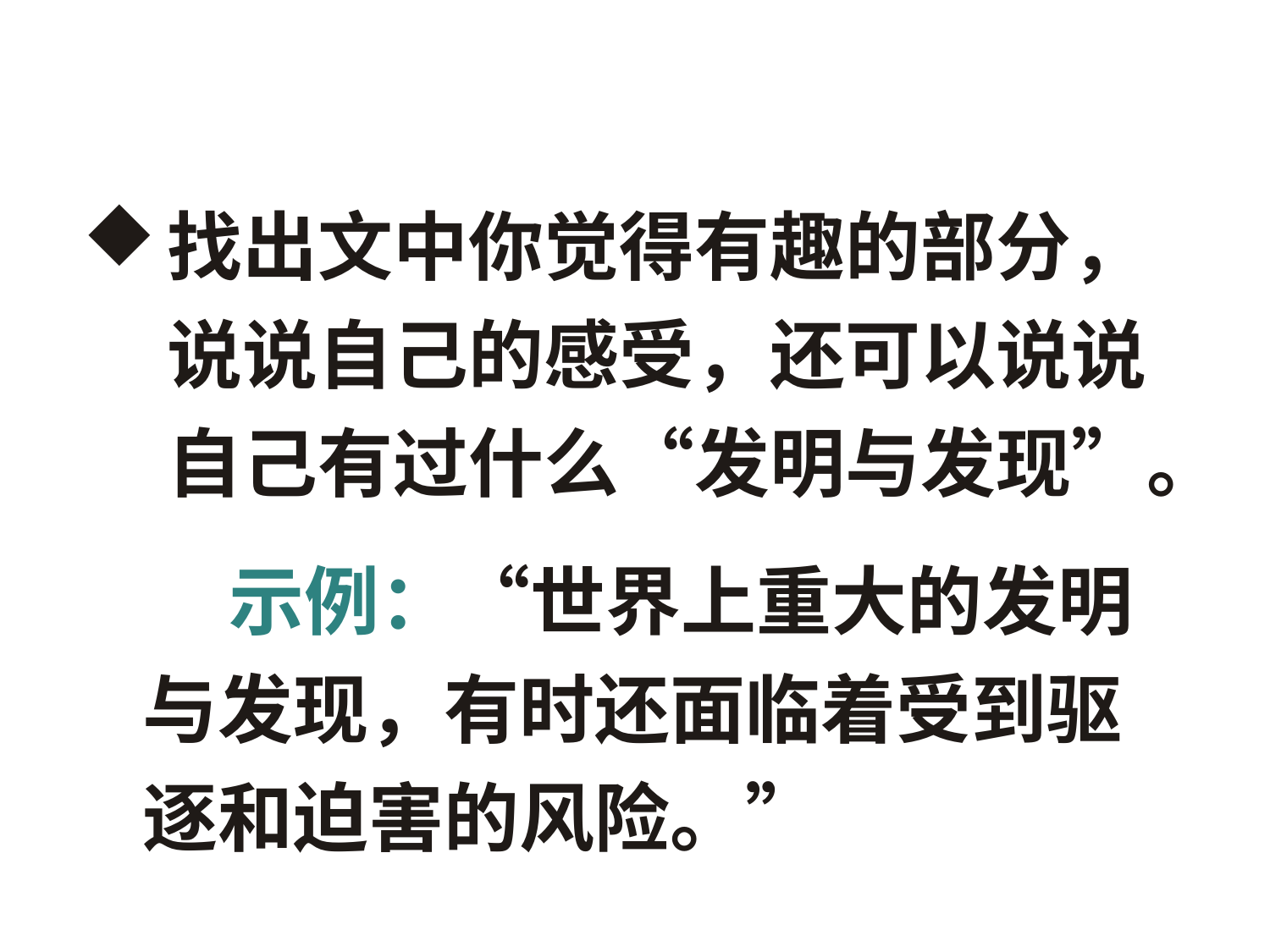

找出文中你觉得有趣的部分，说说自己的感受，还可以说说自己有过什么“发明与发现”。
    示例：“世界上重大的发明与发现，有时还面临着受到驱逐和迫害的风险。”